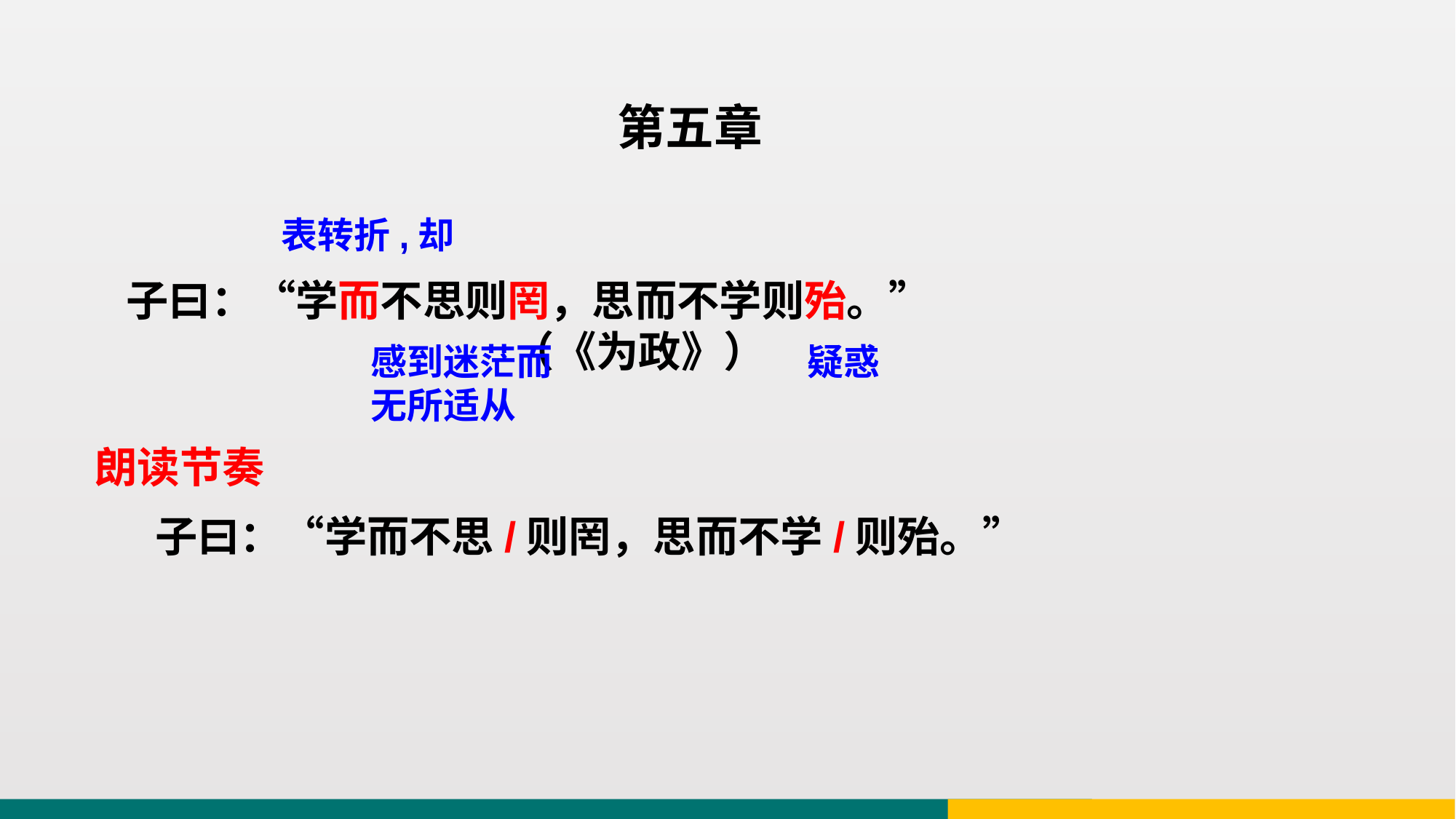

第五章
表转折,却
  子曰：“学而不思则罔，思而不学则殆。”
                                          （《为政》）

疑惑
感到迷茫而无所适从
朗读节奏
     子曰：“学而不思/则罔，思而不学/则殆。”